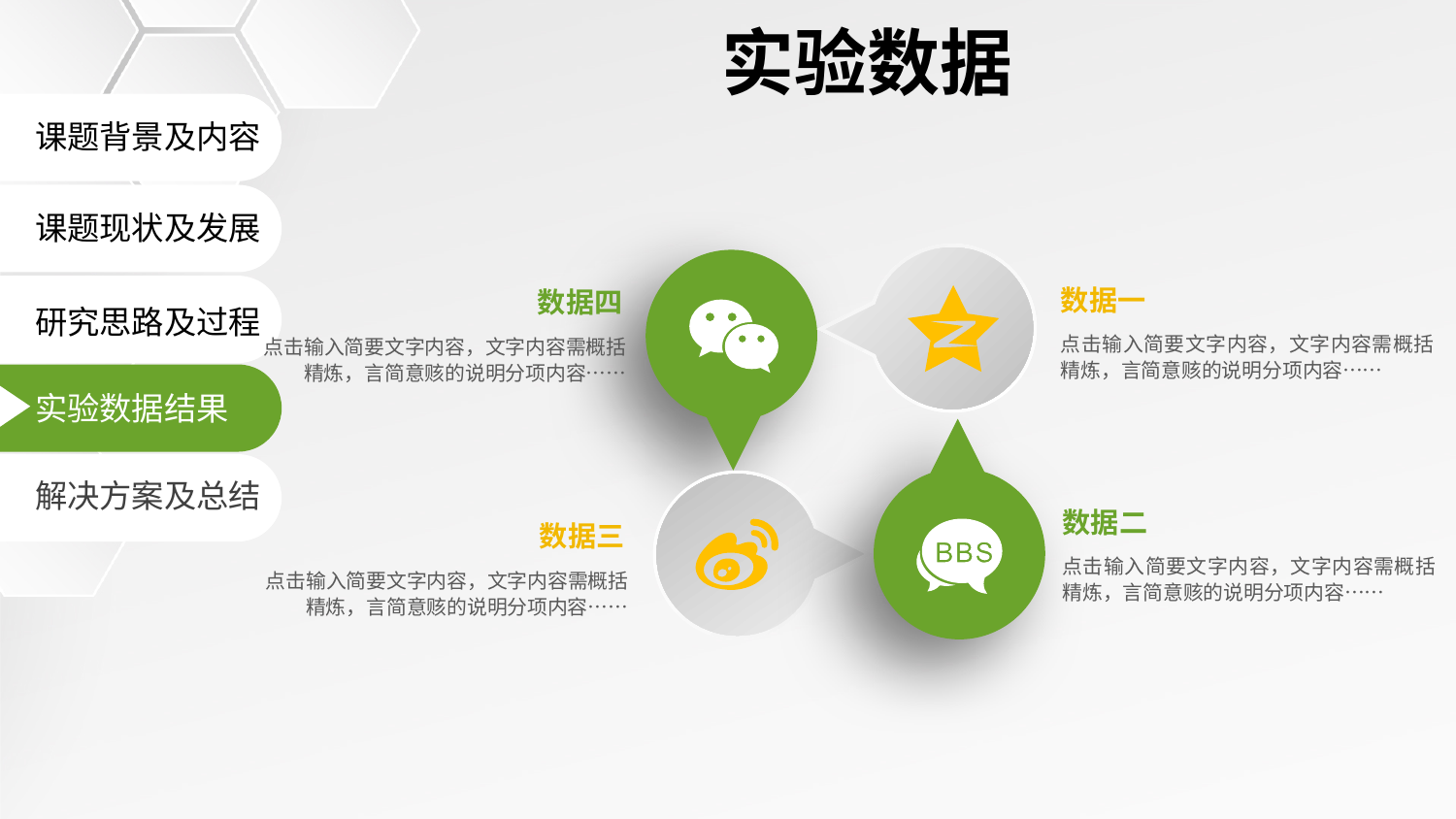

实验数据

课题背景及内容

课题现状及发展

数据一
数据四

研究思路及过程

点击输入简要文字内容，文字内容需概括精炼，言简意赅的说明分项内容……
点击输入简要文字内容，文字内容需概括精炼，言简意赅的说明分项内容……

实验数据结果

解决方案及总结
数据二

数据三

点击输入简要文字内容，文字内容需概括精炼，言简意赅的说明分项内容……
点击输入简要文字内容，文字内容需概括精炼，言简意赅的说明分项内容……
延时符